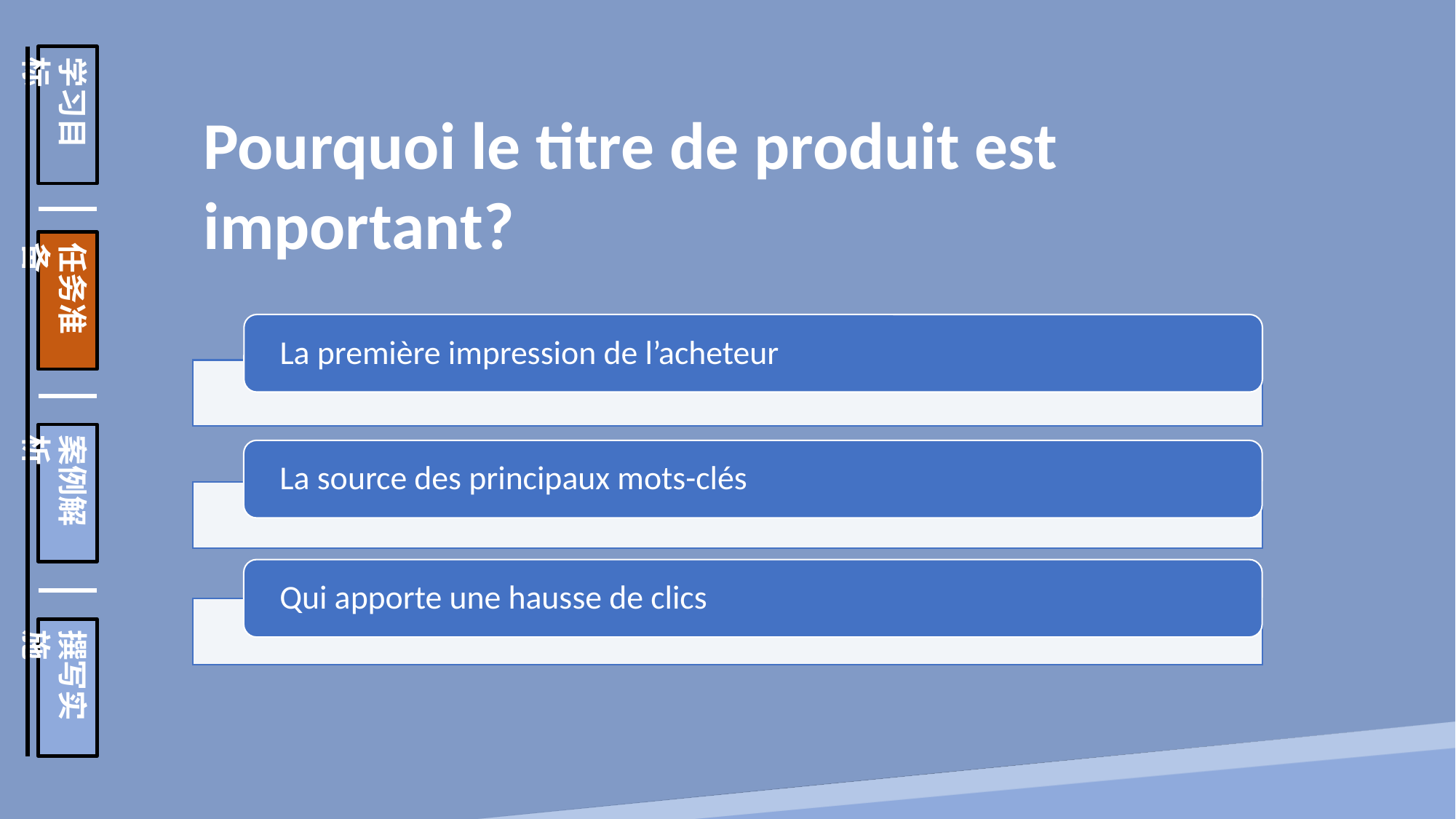

学习目标
任务准备
案例解析
撰写实施
Pourquoi le titre de produit est important?
La première impression de l’acheteur
La source des principaux mots-clés
Qui apporte une hausse de clics